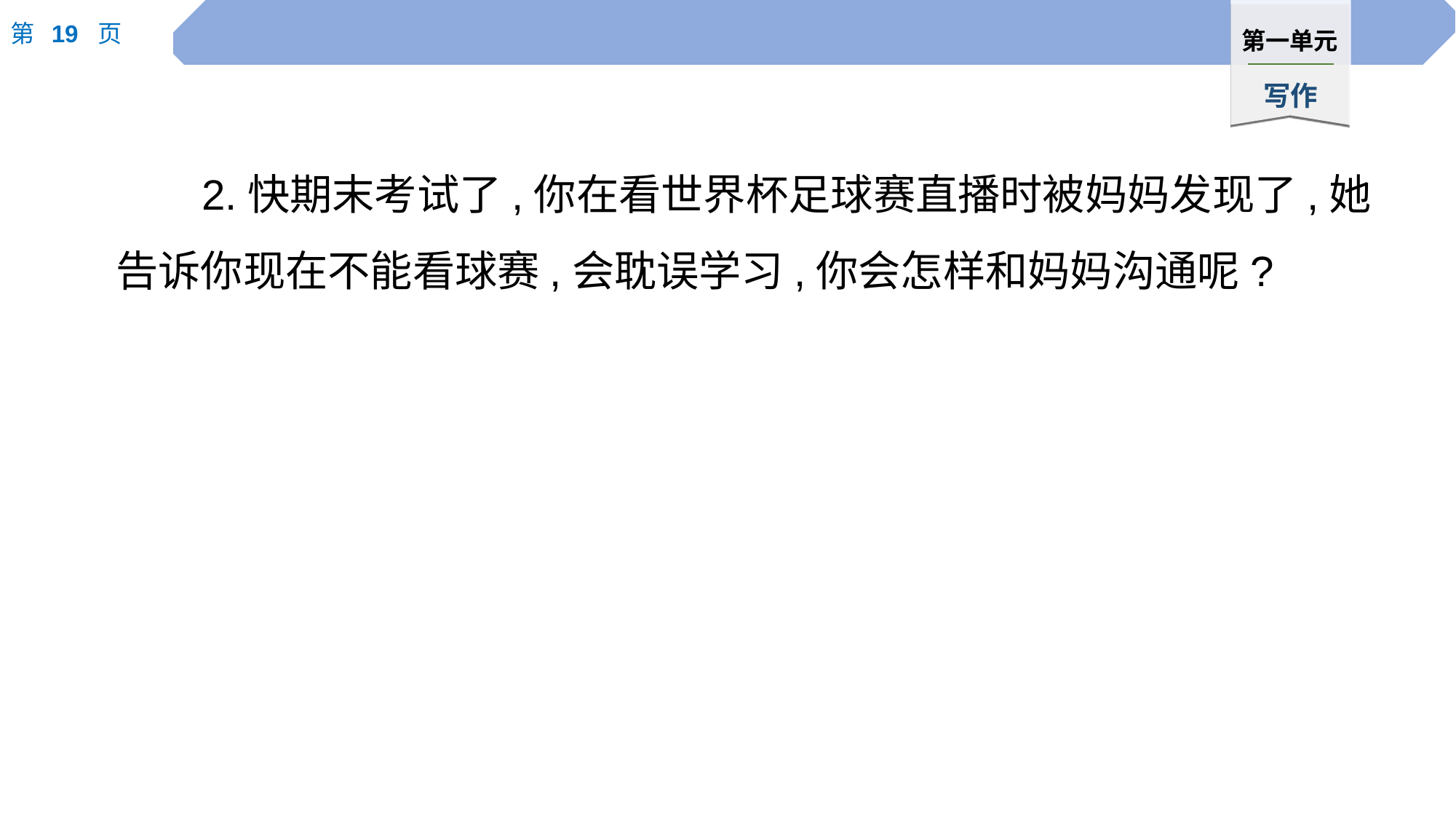

2.快期末考试了,你在看世界杯足球赛直播时被妈妈发现了,她告诉你现在不能看球赛,会耽误学习,你会怎样和妈妈沟通呢?